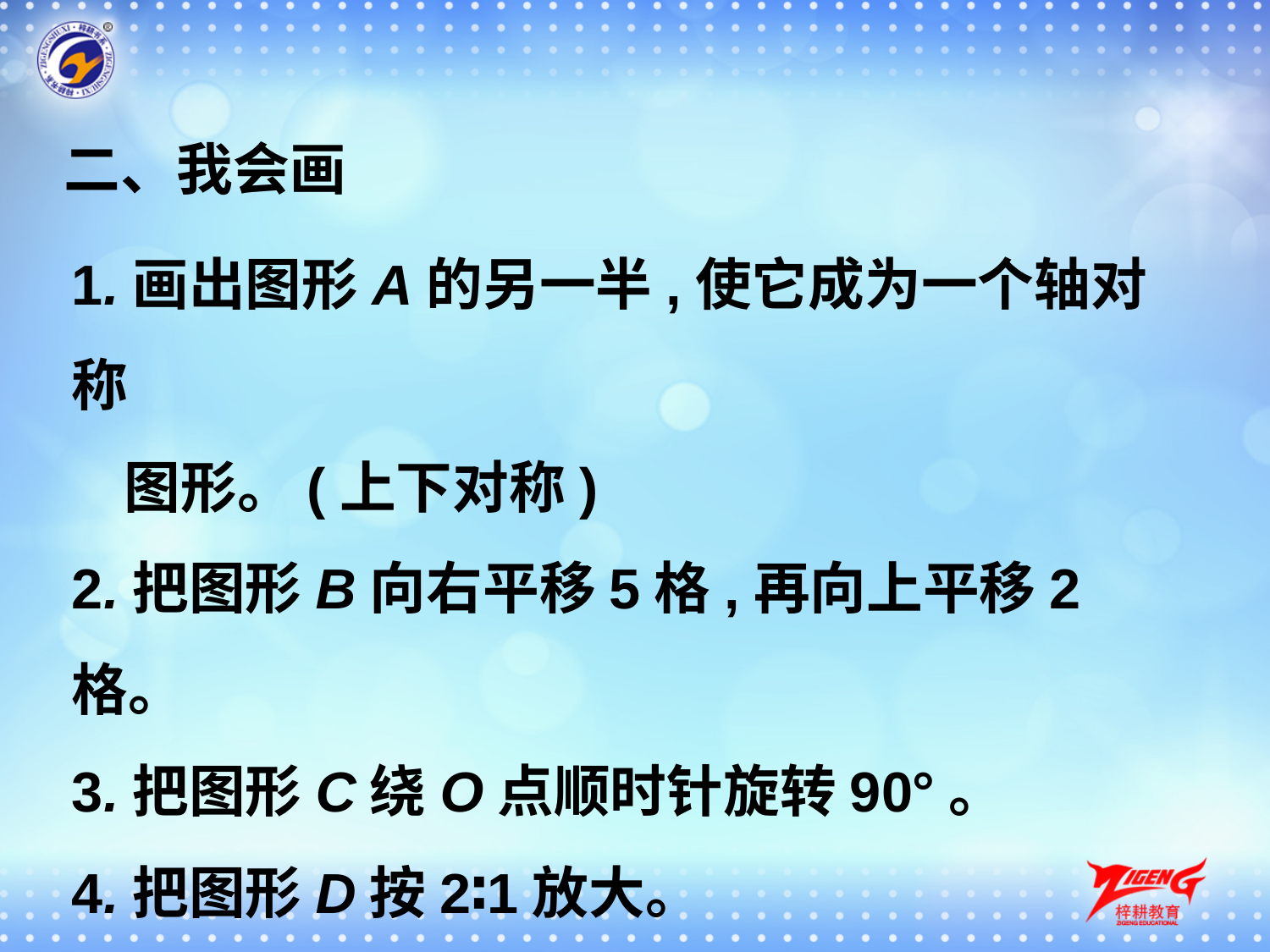

二、我会画
1.画出图形A的另一半,使它成为一个轴对称
   图形。(上下对称)
2.把图形B向右平移5格,再向上平移2格。
3.把图形C绕O点顺时针旋转90°。
4.把图形D按2∶1放大。